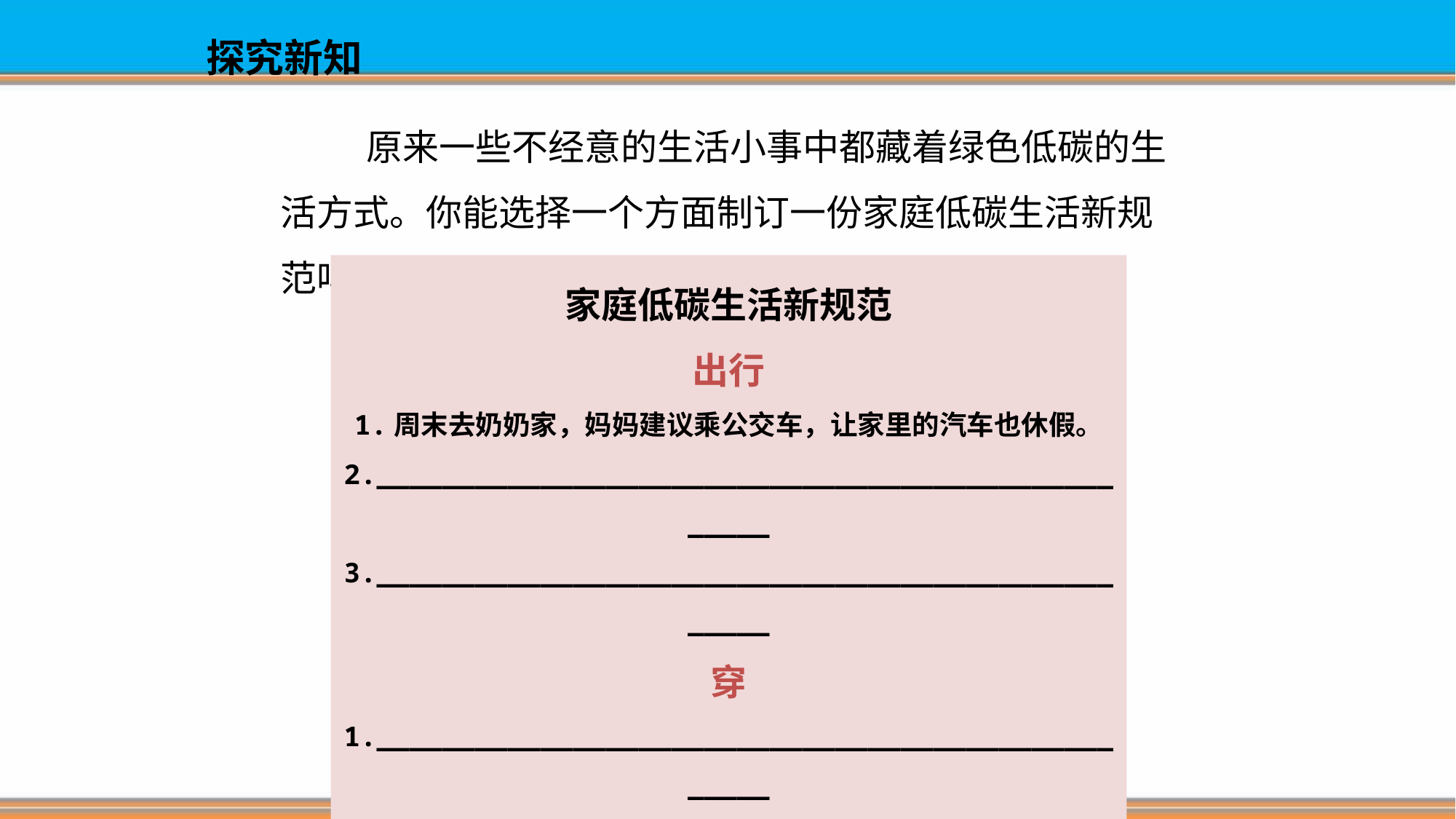

# 探究新知
原来一些不经意的生活小事中都藏着绿色低碳的生活方式。你能选择一个方面制订一份家庭低碳生活新规范吗？
家庭低碳生活新规范
出行
1.周末去奶奶家，妈妈建议乘公交车，让家里的汽车也休假。
2.__________________________________________________
3.__________________________________________________
穿
1.__________________________________________________
2.__________________________________________________
3.__________________________________________________